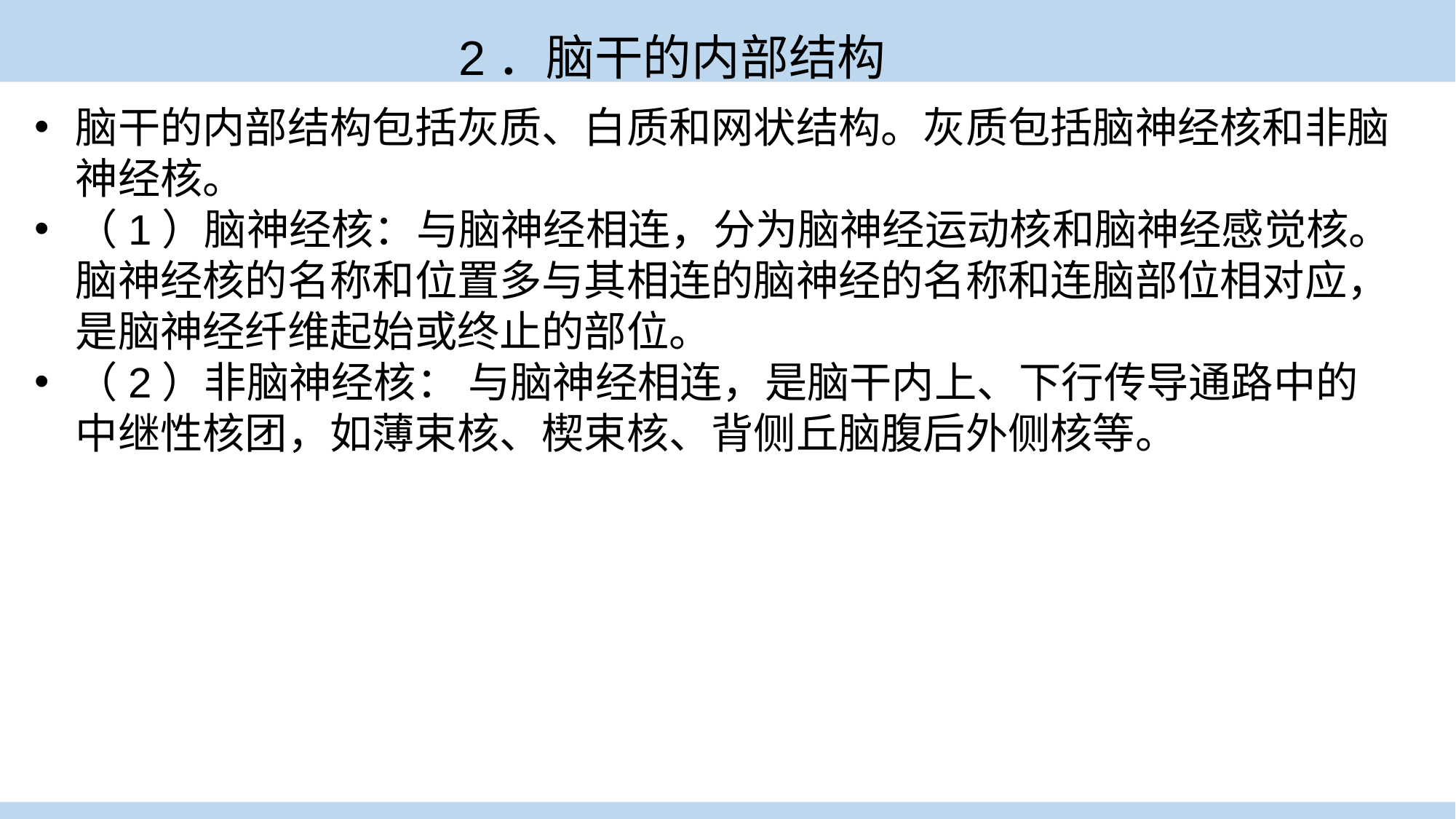

2．脑干的内部结构
脑干的内部结构包括灰质、白质和网状结构。灰质包括脑神经核和非脑神经核。
（1）脑神经核：与脑神经相连，分为脑神经运动核和脑神经感觉核。脑神经核的名称和位置多与其相连的脑神经的名称和连脑部位相对应，是脑神经纤维起始或终止的部位。
（2）非脑神经核： 与脑神经相连，是脑干内上、下行传导通路中的中继性核团，如薄束核、楔束核、背侧丘脑腹后外侧核等。